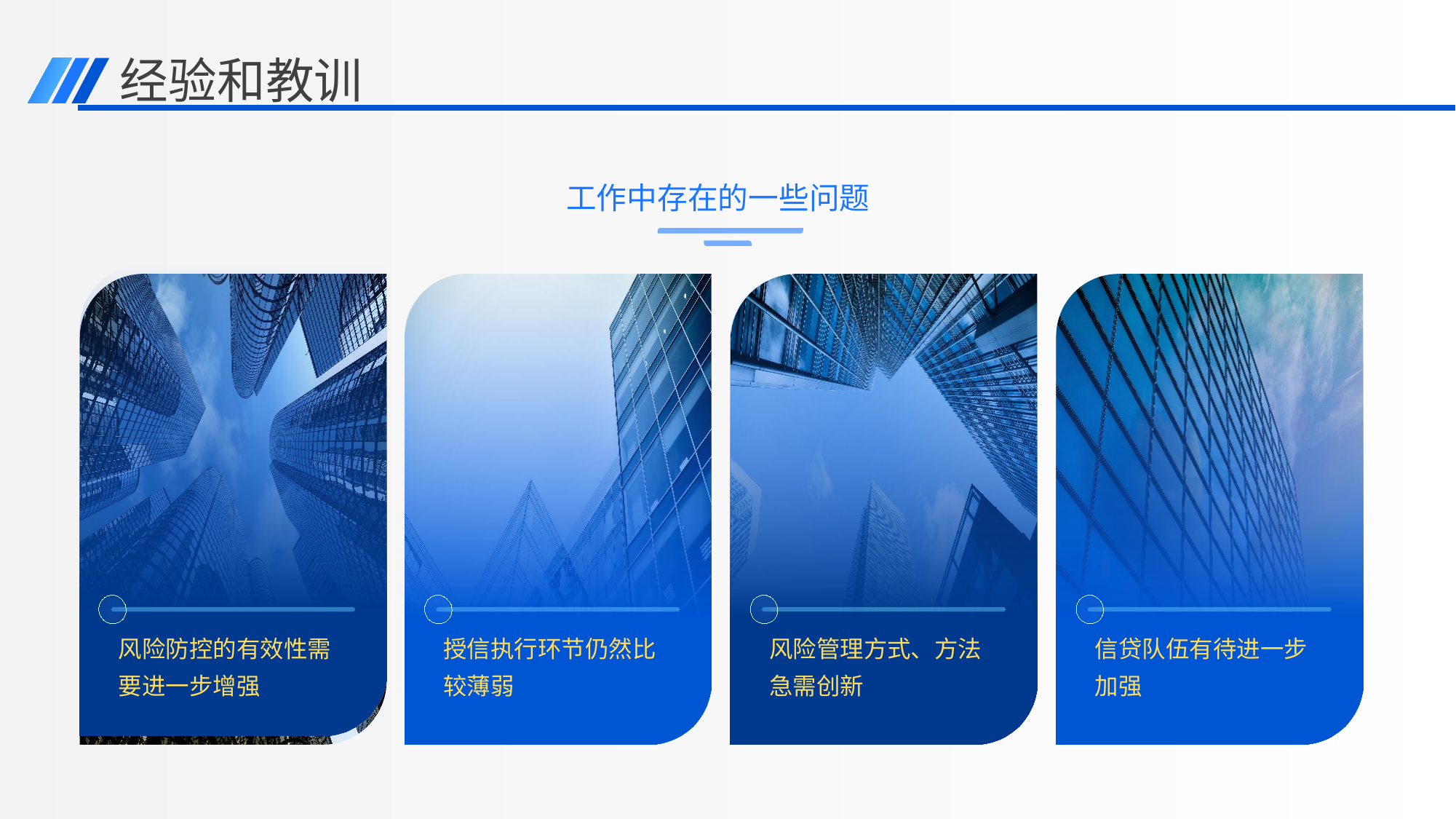

经验和教训

工作中存在的一些问题

风险防控的有效性需要进一步增强

授信执行环节仍然比较薄弱

风险管理方式、方法急需创新

信贷队伍有待进一步加强